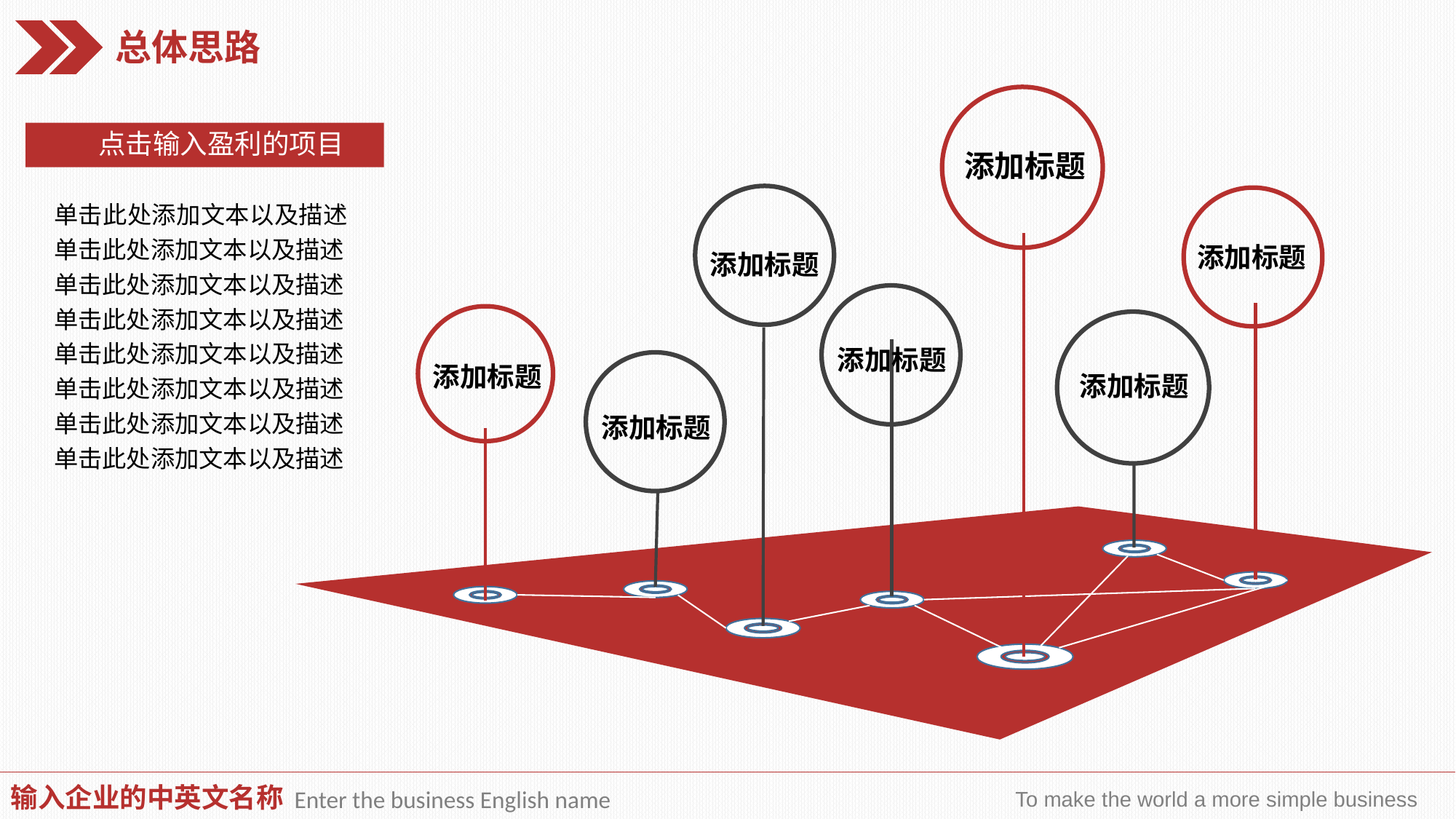

总体思路

点击输入盈利的项目

添加标题

单击此处添加文本以及描述单击此处添加文本以及描述
单击此处添加文本以及描述
单击此处添加文本以及描述
单击此处添加文本以及描述
单击此处添加文本以及描述
单击此处添加文本以及描述
单击此处添加文本以及描述

添加标题
添加标题

添加标题

添加标题
添加标题
添加标题

输入企业的中英文名称
Enter the business English name
To make the world a more simple business